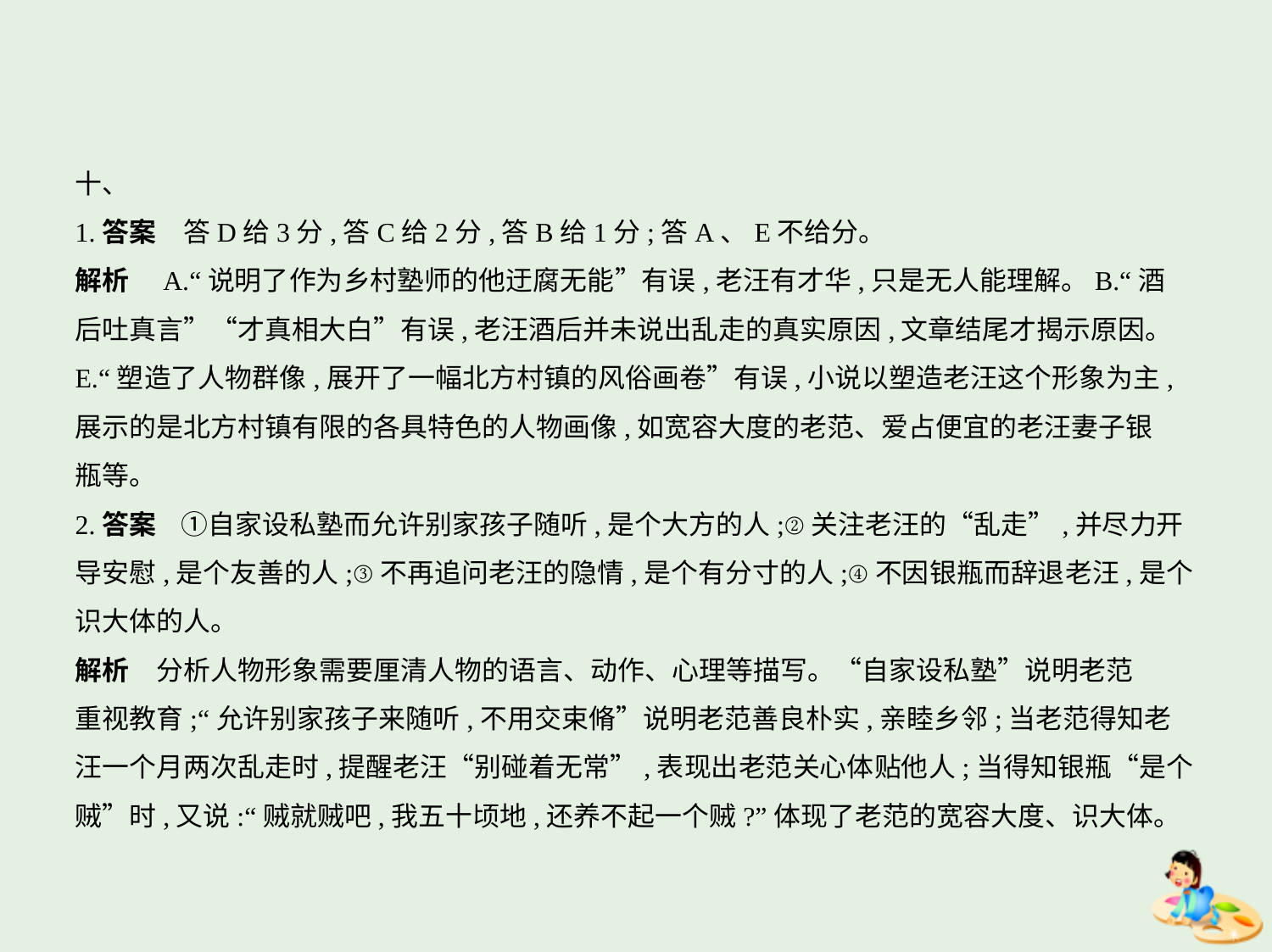

十、
1.答案　答D给3分,答C给2分,答B给1分;答A、E不给分。
解析　A.“说明了作为乡村塾师的他迂腐无能”有误,老汪有才华,只是无人能理解。B.“酒
后吐真言”“才真相大白”有误,老汪酒后并未说出乱走的真实原因,文章结尾才揭示原因。
E.“塑造了人物群像,展开了一幅北方村镇的风俗画卷”有误,小说以塑造老汪这个形象为主,
展示的是北方村镇有限的各具特色的人物画像,如宽容大度的老范、爱占便宜的老汪妻子银
瓶等。
2.答案    ①自家设私塾而允许别家孩子随听,是个大方的人;②关注老汪的“乱走”,并尽力开
导安慰,是个友善的人;③不再追问老汪的隐情,是个有分寸的人;④不因银瓶而辞退老汪,是个
识大体的人。
解析　分析人物形象需要厘清人物的语言、动作、心理等描写。“自家设私塾”说明老范
重视教育;“允许别家孩子来随听,不用交束脩”说明老范善良朴实,亲睦乡邻;当老范得知老
汪一个月两次乱走时,提醒老汪“别碰着无常”,表现出老范关心体贴他人;当得知银瓶“是个
贼”时,又说:“贼就贼吧,我五十顷地,还养不起一个贼?”体现了老范的宽容大度、识大体。